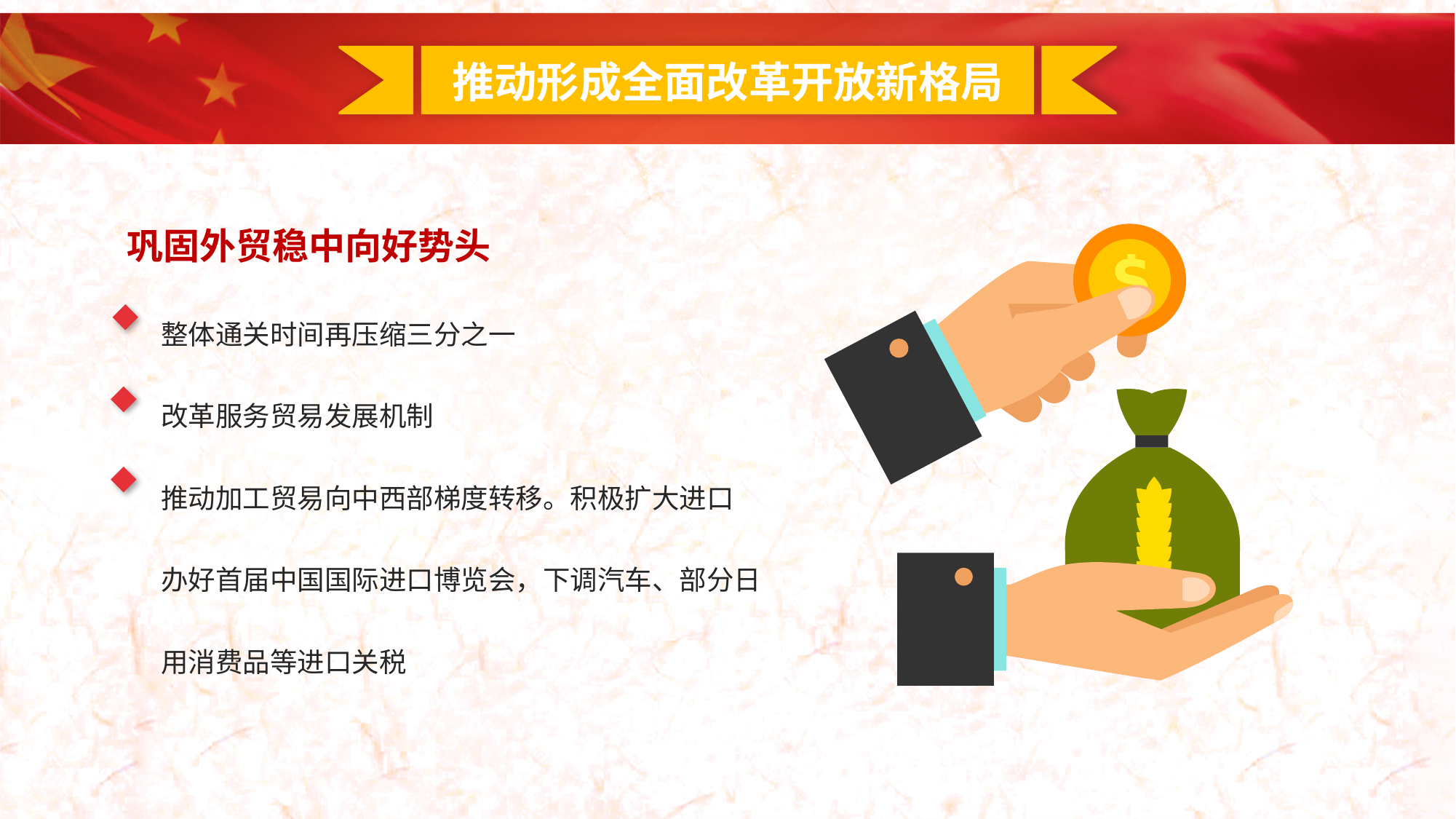

推动形成全面改革开放新格局
巩固外贸稳中向好势头

整体通关时间再压缩三分之一
改革服务贸易发展机制
推动加工贸易向中西部梯度转移。积极扩大进口
办好首届中国国际进口博览会，下调汽车、部分日用消费品等进口关税